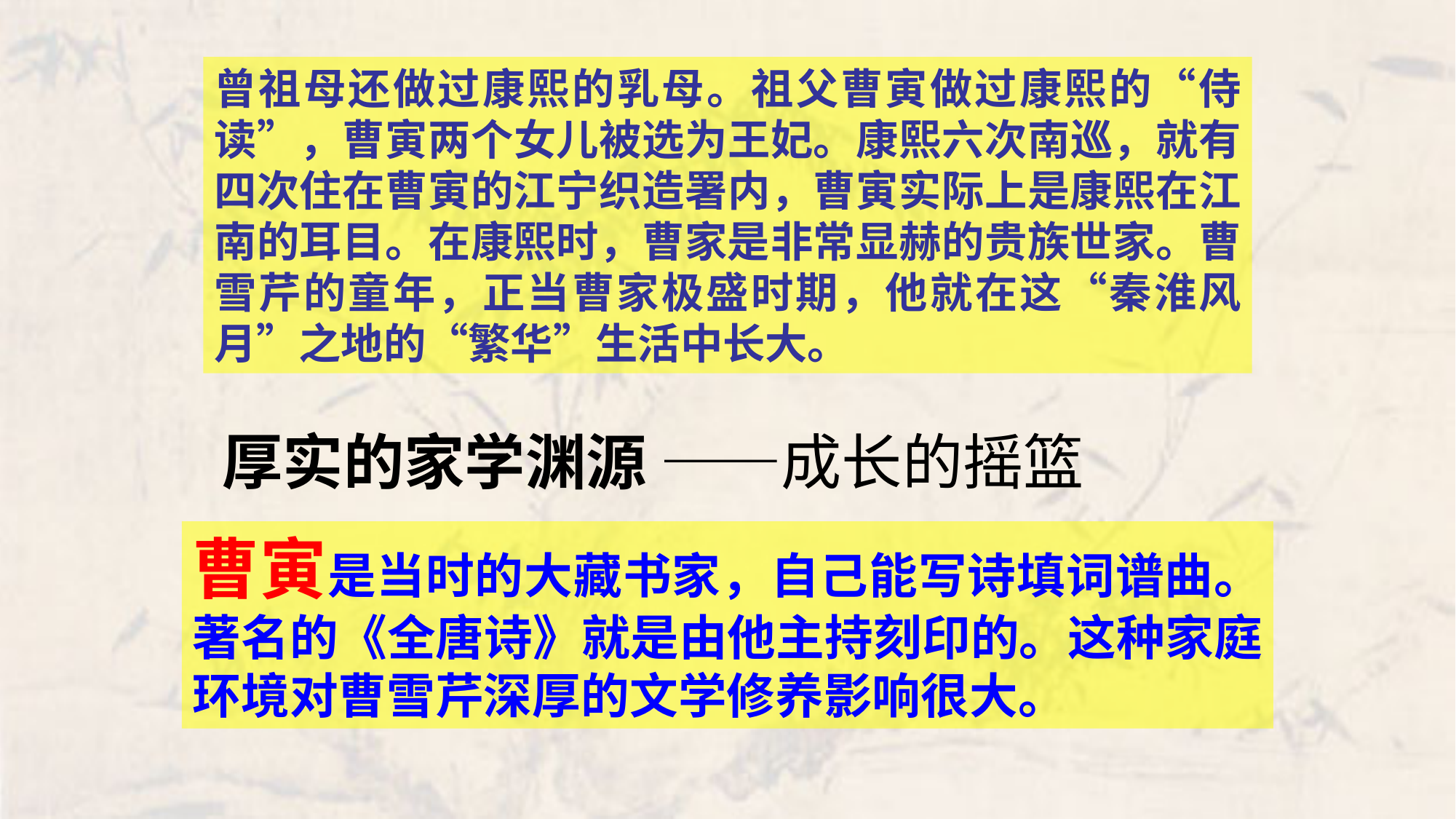

曾祖母还做过康熙的乳母。祖父曹寅做过康熙的“侍读”，曹寅两个女儿被选为王妃。康熙六次南巡，就有四次住在曹寅的江宁织造署内，曹寅实际上是康熙在江南的耳目。在康熙时，曹家是非常显赫的贵族世家。曹雪芹的童年，正当曹家极盛时期，他就在这“秦淮风月”之地的“繁华”生活中长大。
厚实的家学渊源 ——成长的摇篮
曹寅是当时的大藏书家，自己能写诗填词谱曲。著名的《全唐诗》就是由他主持刻印的。这种家庭环境对曹雪芹深厚的文学修养影响很大。